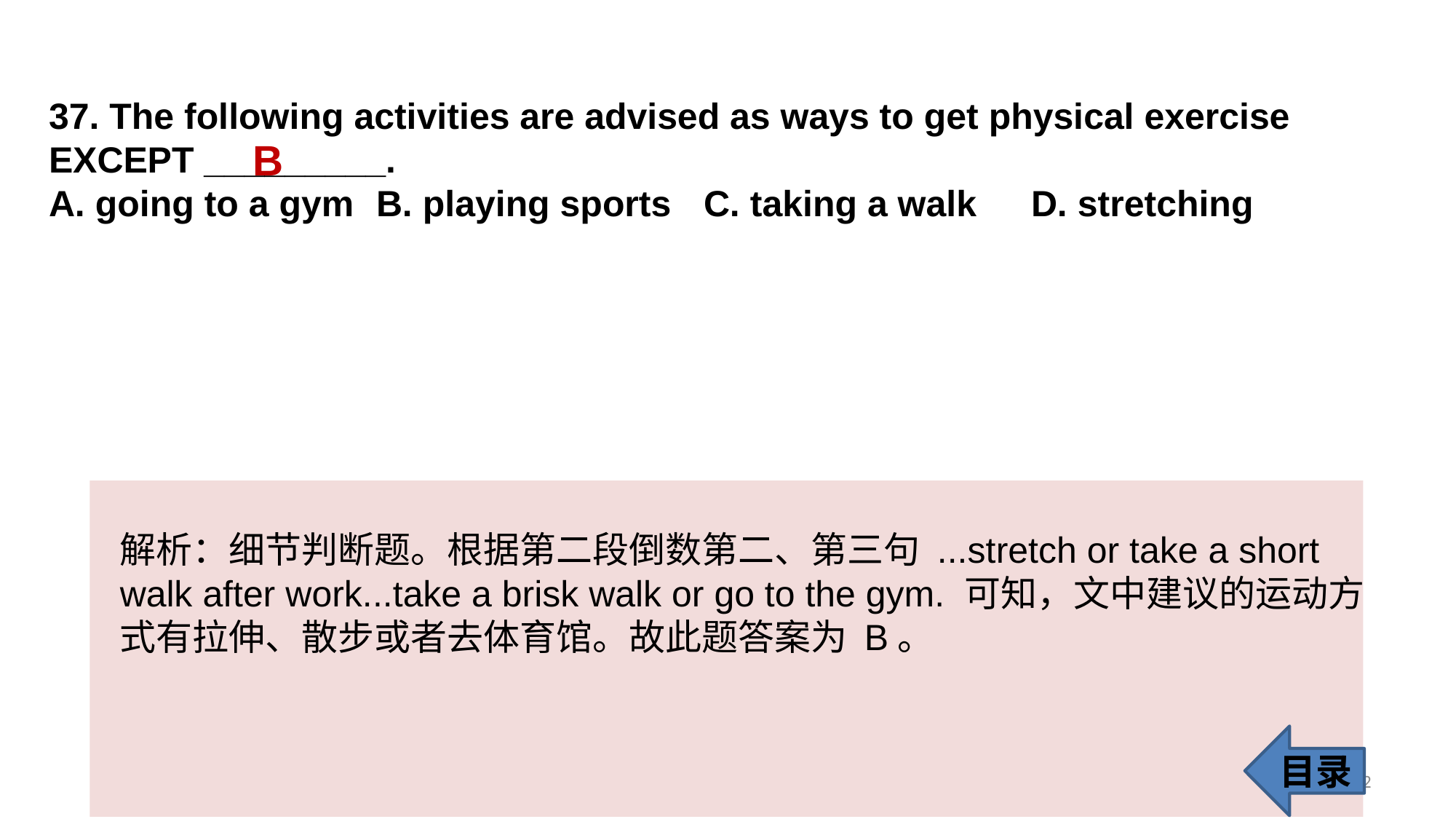

37. The following activities are advised as ways to get physical exercise EXCEPT _________.
A. going to a gym 	B. playing sports 	C. taking a walk 	D. stretching
B

解析：细节判断题。根据第二段倒数第二、第三句 ...stretch or take a short walk after work...take a brisk walk or go to the gym. 可知，文中建议的运动方式有拉伸、散步或者去体育馆。故此题答案为 B。
目录
42